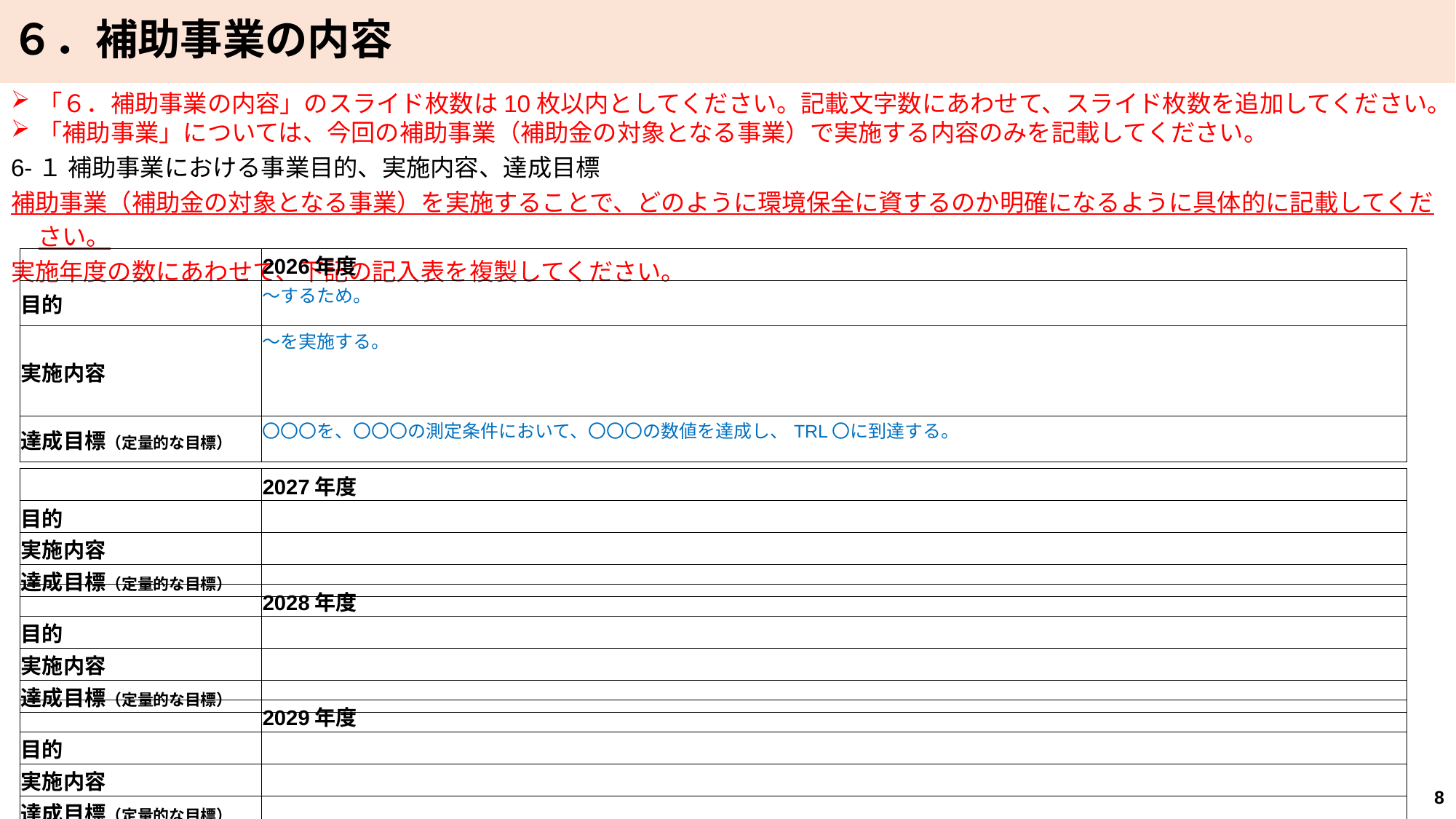

６．補助事業の内容
「６．補助事業の内容」のスライド枚数は10枚以内としてください。記載文字数にあわせて、スライド枚数を追加してください。
「補助事業」については、今回の補助事業（補助金の対象となる事業）で実施する内容のみを記載してください。
6-１ 補助事業における事業目的、実施内容、達成目標
補助事業（補助金の対象となる事業）を実施することで、どのように環境保全に資するのか明確になるように具体的に記載してください。
実施年度の数にあわせて、下記の記入表を複製してください。

|  | 2026年度 |
| --- | --- |
| 目的 | ～するため。 |
| 実施内容 | ～を実施する。 |
| 達成目標（定量的な目標） | 〇〇〇を、〇〇〇の測定条件において、〇〇〇の数値を達成し、TRL〇に到達する。 |
|  | 2027年度 |
| --- | --- |
| 目的 |  |
| 実施内容 |  |
| 達成目標（定量的な目標） |  |
|  | 2028年度 |
| --- | --- |
| 目的 |  |
| 実施内容 |  |
| 達成目標（定量的な目標） |  |
|  | 2029年度 |
| --- | --- |
| 目的 |  |
| 実施内容 |  |
| 達成目標（定量的な目標） |  |
8